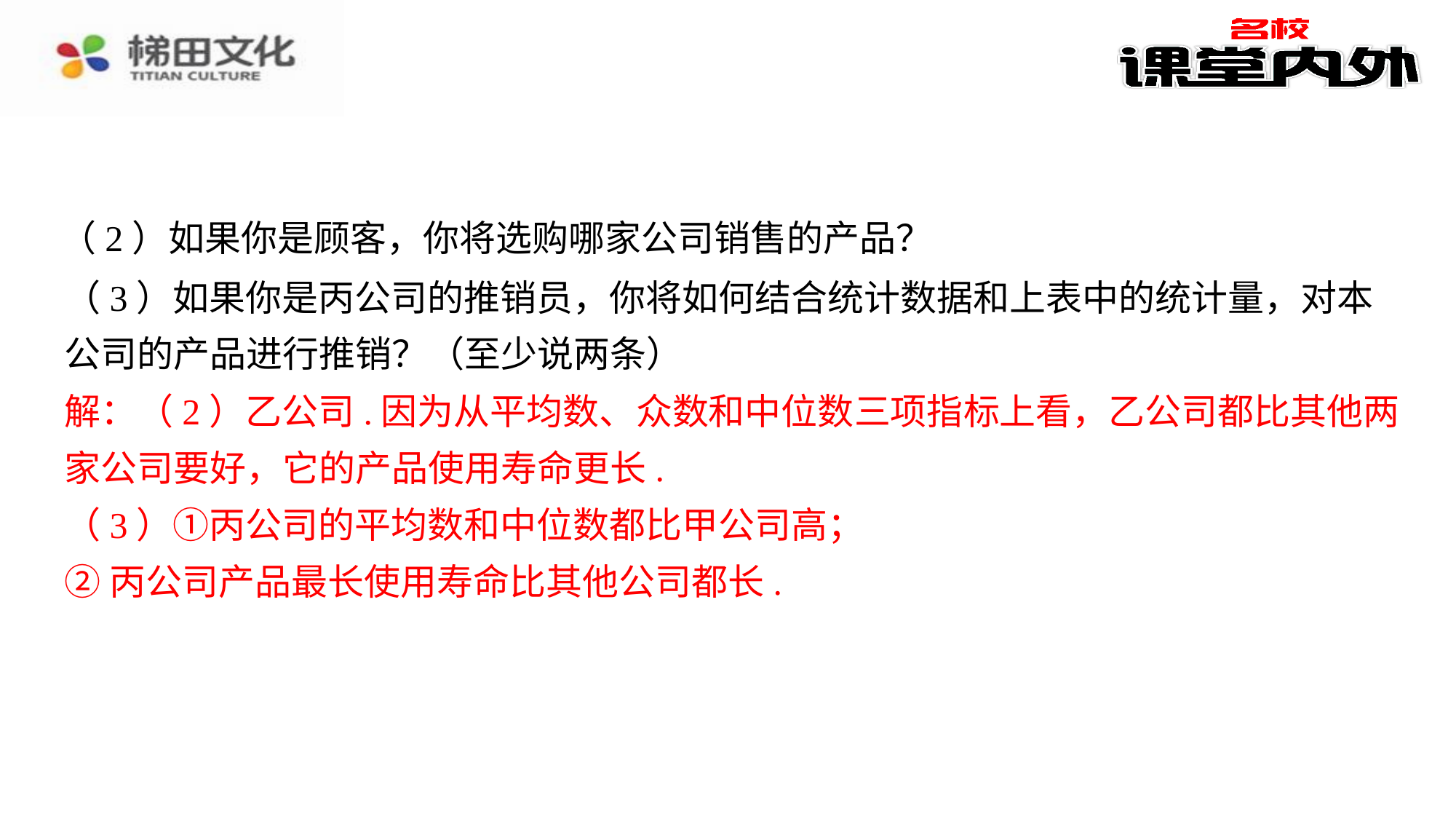

（2）如果你是顾客，你将选购哪家公司销售的产品？
（3）如果你是丙公司的推销员，你将如何结合统计数据和上表中的统计量，对本公司的产品进行推销？（至少说两条）
解：（2）乙公司.因为从平均数、众数和中位数三项指标上看，乙公司都比其他两家公司要好，它的产品使用寿命更长.⁠
（3）①丙公司的平均数和中位数都比甲公司高；⁠
②丙公司产品最长使用寿命比其他公司都长.⁠
解：（2）乙公司.因为从平均数、众数和中位数三项指标上看，乙公司都比其他两
家公司要好，它的产品使用寿命更长.
（3）①丙公司的平均数和中位数都比甲公司高；
②丙公司产品最长使用寿命比其他公司都长.